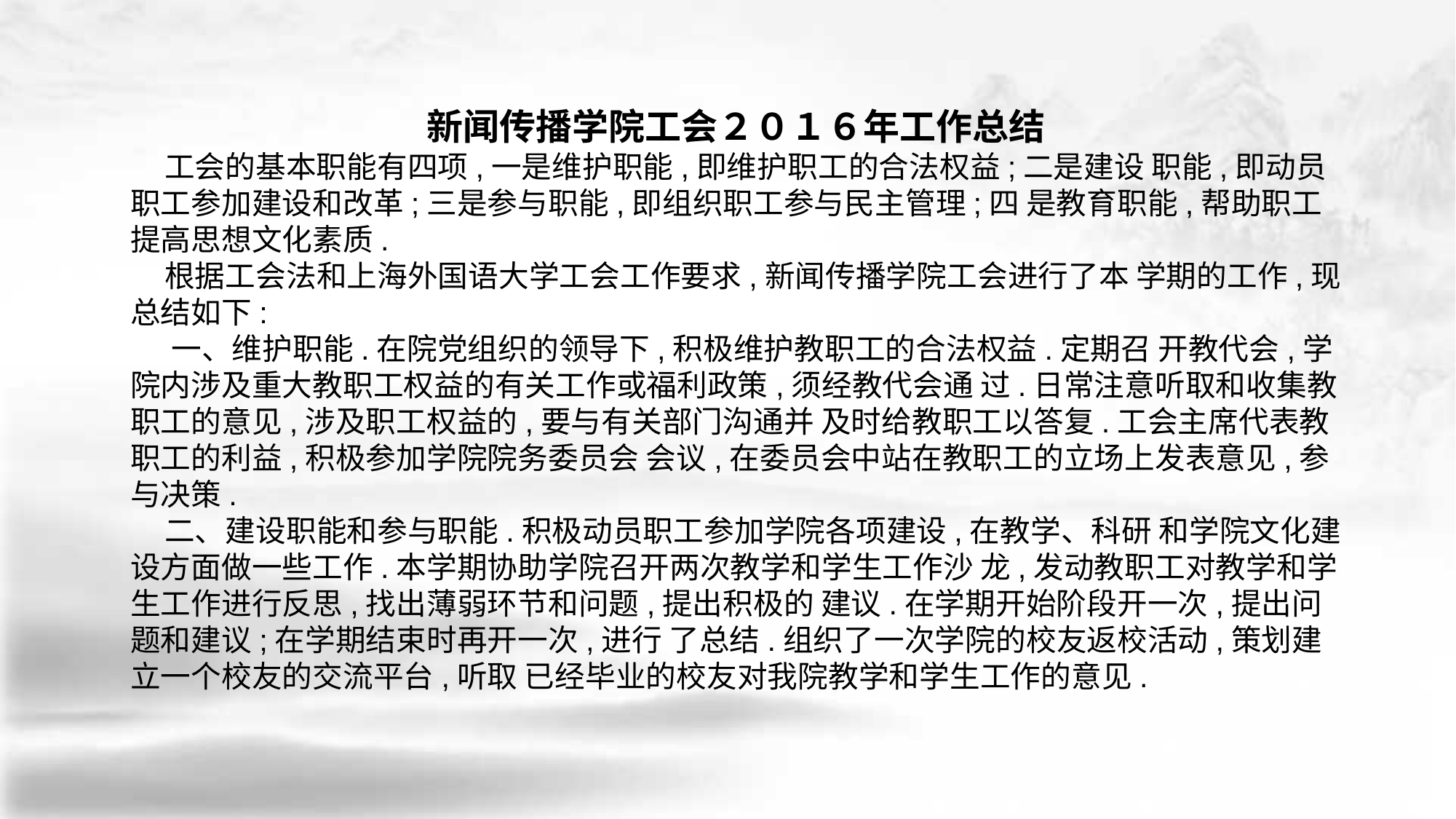

新闻传播学院工会２０１６年工作总结
    工会的基本职能有四项,一是维护职能,即维护职工的合法权益;二是建设 职能,即动员职工参加建设和改革;三是参与职能,即组织职工参与民主管理;四 是教育职能,帮助职工提高思想文化素质.
    根据工会法和上海外国语大学工会工作要求,新闻传播学院工会进行了本 学期的工作,现总结如下:
     一、维护职能.在院党组织的领导下,积极维护教职工的合法权益.定期召 开教代会,学院内涉及重大教职工权益的有关工作或福利政策,须经教代会通 过.日常注意听取和收集教职工的意见,涉及职工权益的,要与有关部门沟通并 及时给教职工以答复.工会主席代表教职工的利益,积极参加学院院务委员会 会议,在委员会中站在教职工的立场上发表意见,参与决策.
    二、建设职能和参与职能.积极动员职工参加学院各项建设,在教学、科研 和学院文化建设方面做一些工作.本学期协助学院召开两次教学和学生工作沙 龙,发动教职工对教学和学生工作进行反思,找出薄弱环节和问题,提出积极的 建议.在学期开始阶段开一次,提出问题和建议;在学期结束时再开一次,进行 了总结.组织了一次学院的校友返校活动,策划建立一个校友的交流平台,听取 已经毕业的校友对我院教学和学生工作的意见.